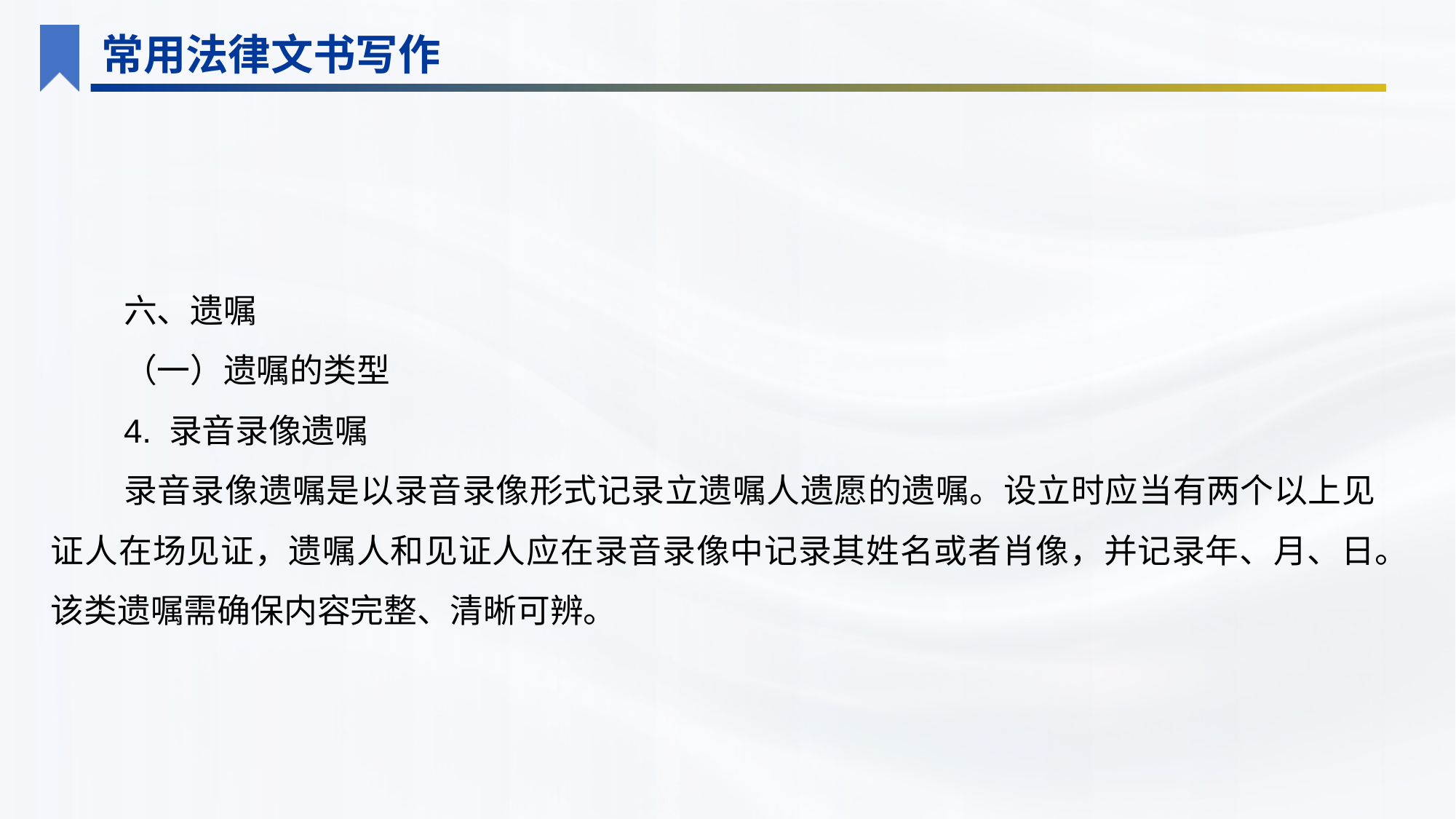

常用法律文书写作
六、遗嘱
（一）遗嘱的类型
4. 录音录像遗嘱
录音录像遗嘱是以录音录像形式记录立遗嘱人遗愿的遗嘱。设立时应当有两个以上见证人在场见证，遗嘱人和见证人应在录音录像中记录其姓名或者肖像，并记录年、月、日。该类遗嘱需确保内容完整、清晰可辨。